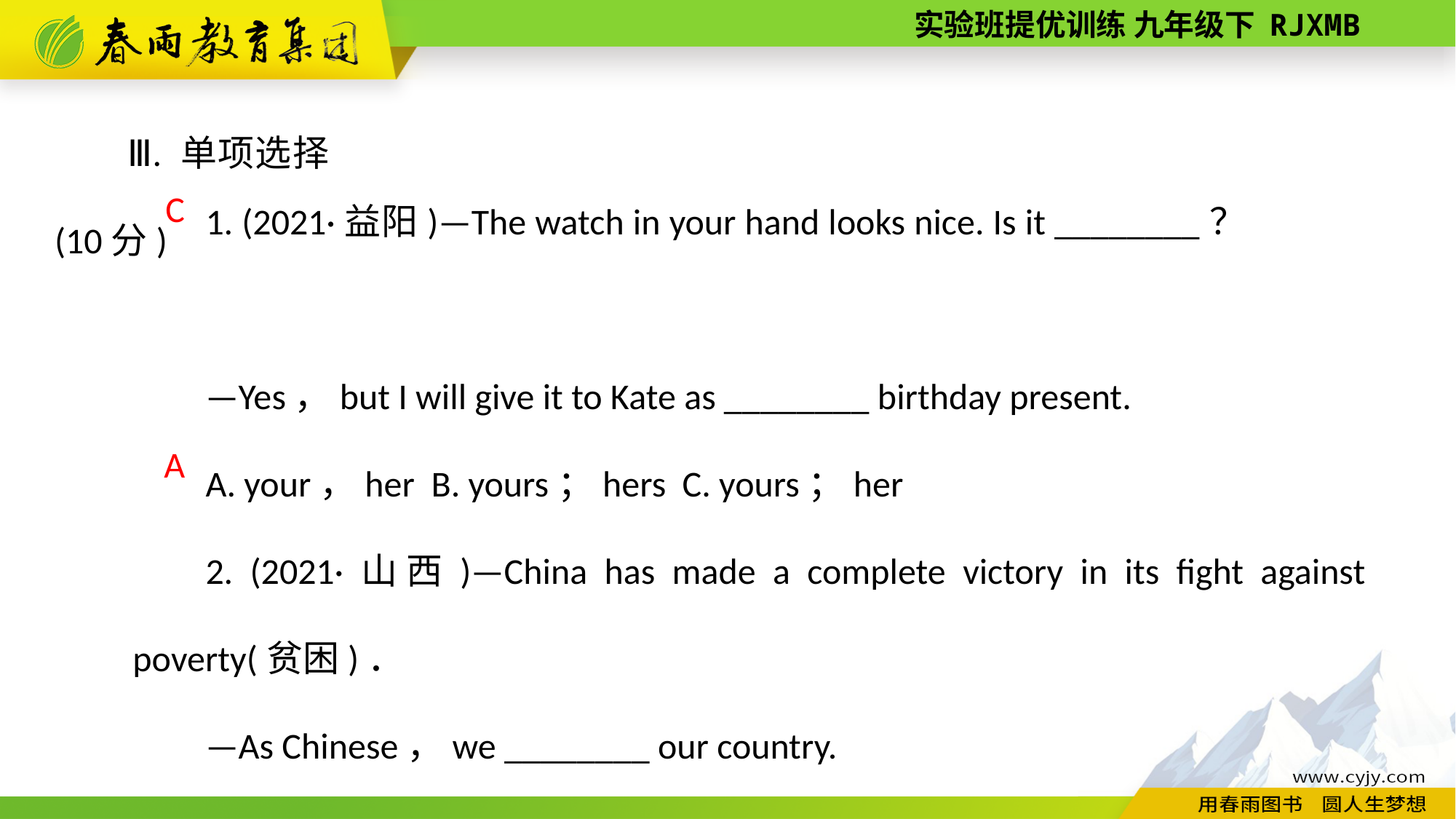

Ⅲ. 单项选择(10分)
1. (2021·益阳)—The watch in your hand looks nice. Is it ________？
—Yes，but I will give it to Kate as ________ birthday present.
A. your，her  B. yours；hers  C. yours；her
2. (2021·山西)—China has made a complete victory in its fight against poverty(贫困)．
—As Chinese，we ________ our country.
A. are proud of  B. are friendly to C. are interested in
C
A